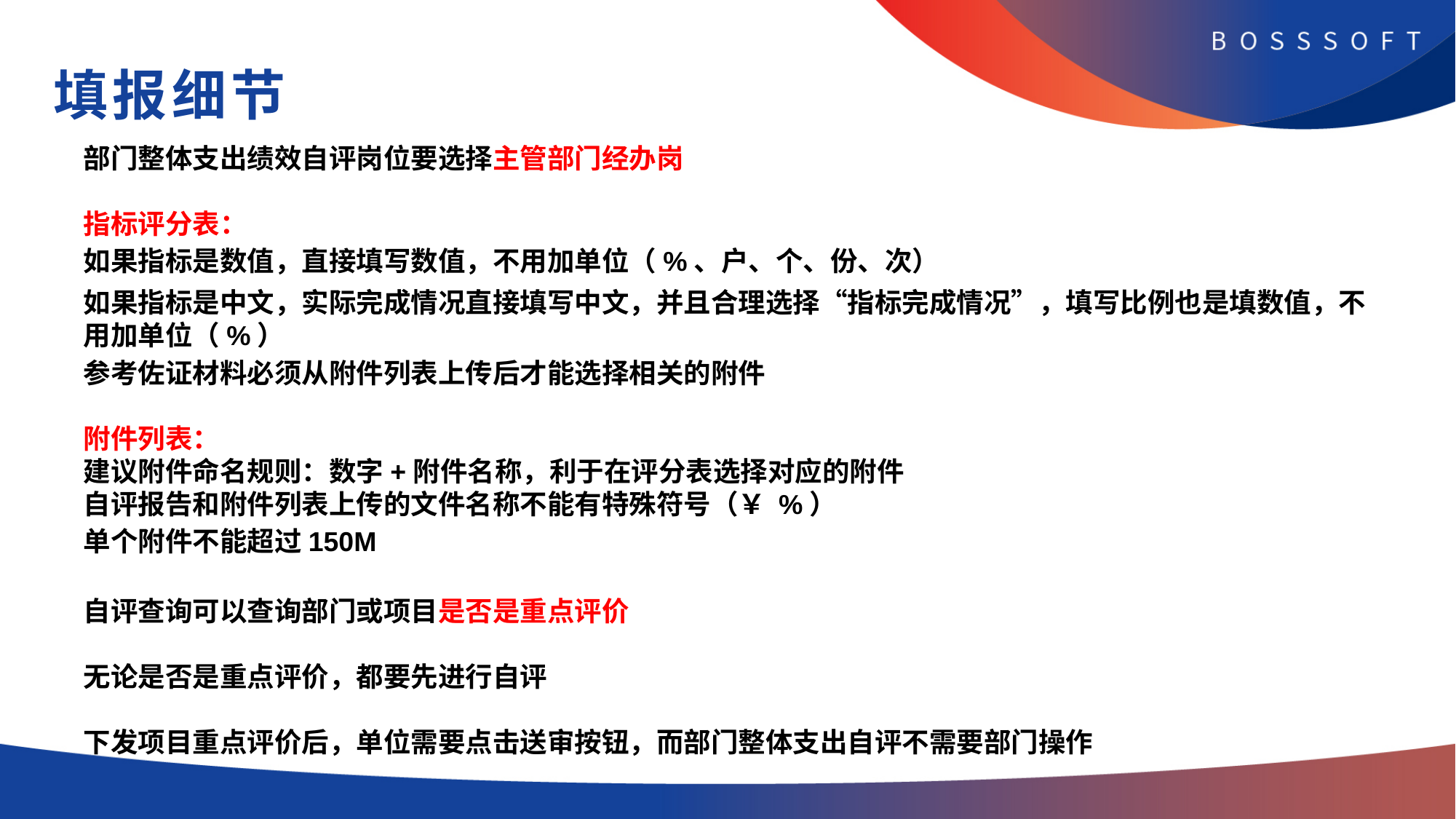

# 填报细节
部门整体支出绩效自评岗位要选择主管部门经办岗

指标评分表：
如果指标是数值，直接填写数值，不用加单位（%、户、个、份、次）
如果指标是中文，实际完成情况直接填写中文，并且合理选择“指标完成情况”，填写比例也是填数值，不用加单位（%）
参考佐证材料必须从附件列表上传后才能选择相关的附件

附件列表：
建议附件命名规则：数字+附件名称，利于在评分表选择对应的附件
自评报告和附件列表上传的文件名称不能有特殊符号（￥ %）
单个附件不能超过150M

自评查询可以查询部门或项目是否是重点评价

无论是否是重点评价，都要先进行自评

下发项目重点评价后，单位需要点击送审按钮，而部门整体支出自评不需要部门操作